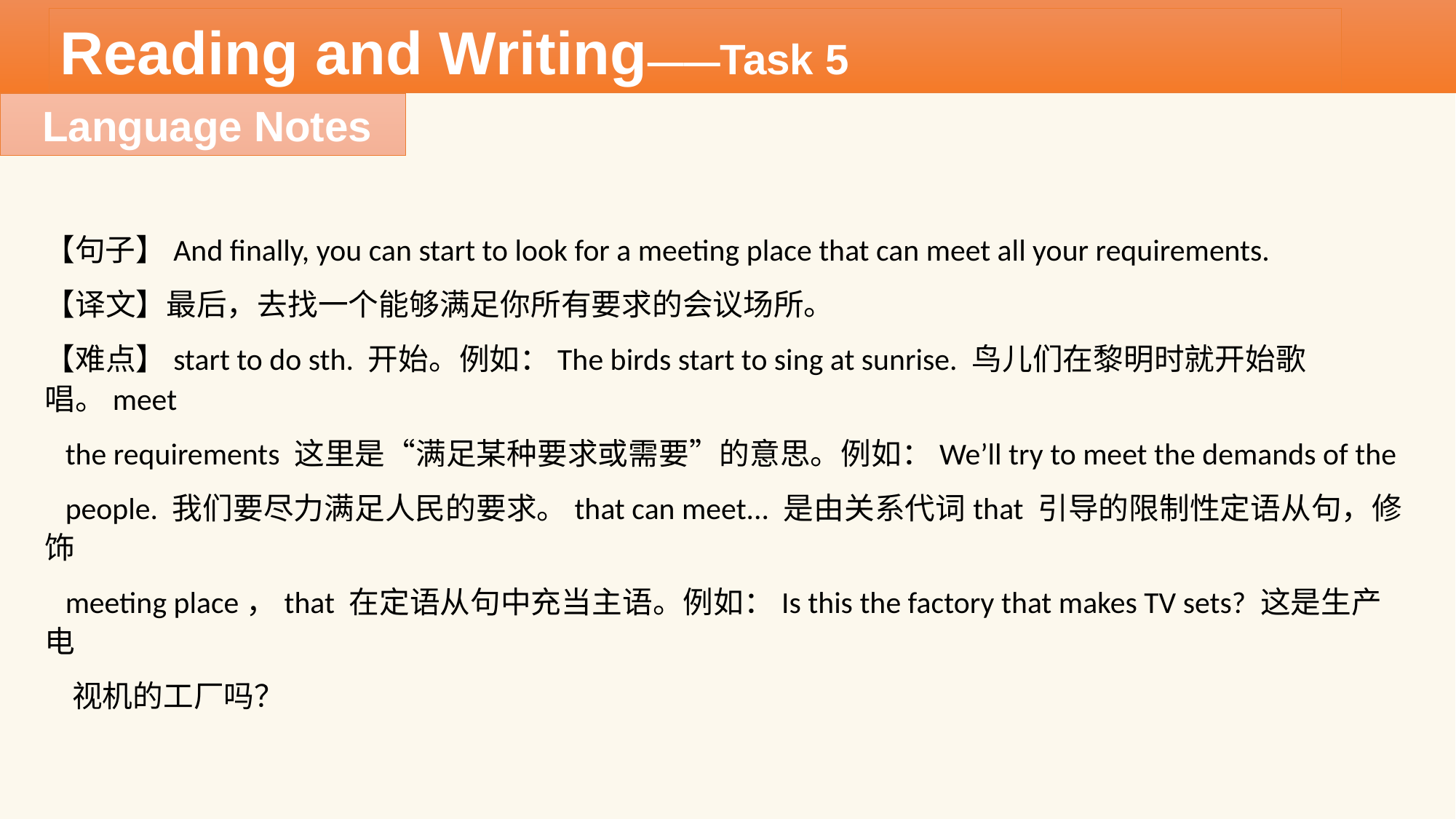

Reading and Writing——Task 5
Language Notes
【句子】And finally, you can start to look for a meeting place that can meet all your requirements.
【译文】最后，去找一个能够满足你所有要求的会议场所。
【难点】start to do sth. 开始。例如：The birds start to sing at sunrise. 鸟儿们在黎明时就开始歌唱。meet
   the requirements 这里是“满足某种要求或需要”的意思。例如：We’ll try to meet the demands of the
   people. 我们要尽力满足人民的要求。that can meet... 是由关系代词that 引导的限制性定语从句，修饰
   meeting place，that 在定语从句中充当主语。例如：Is this the factory that makes TV sets? 这是生产电
   视机的工厂吗？